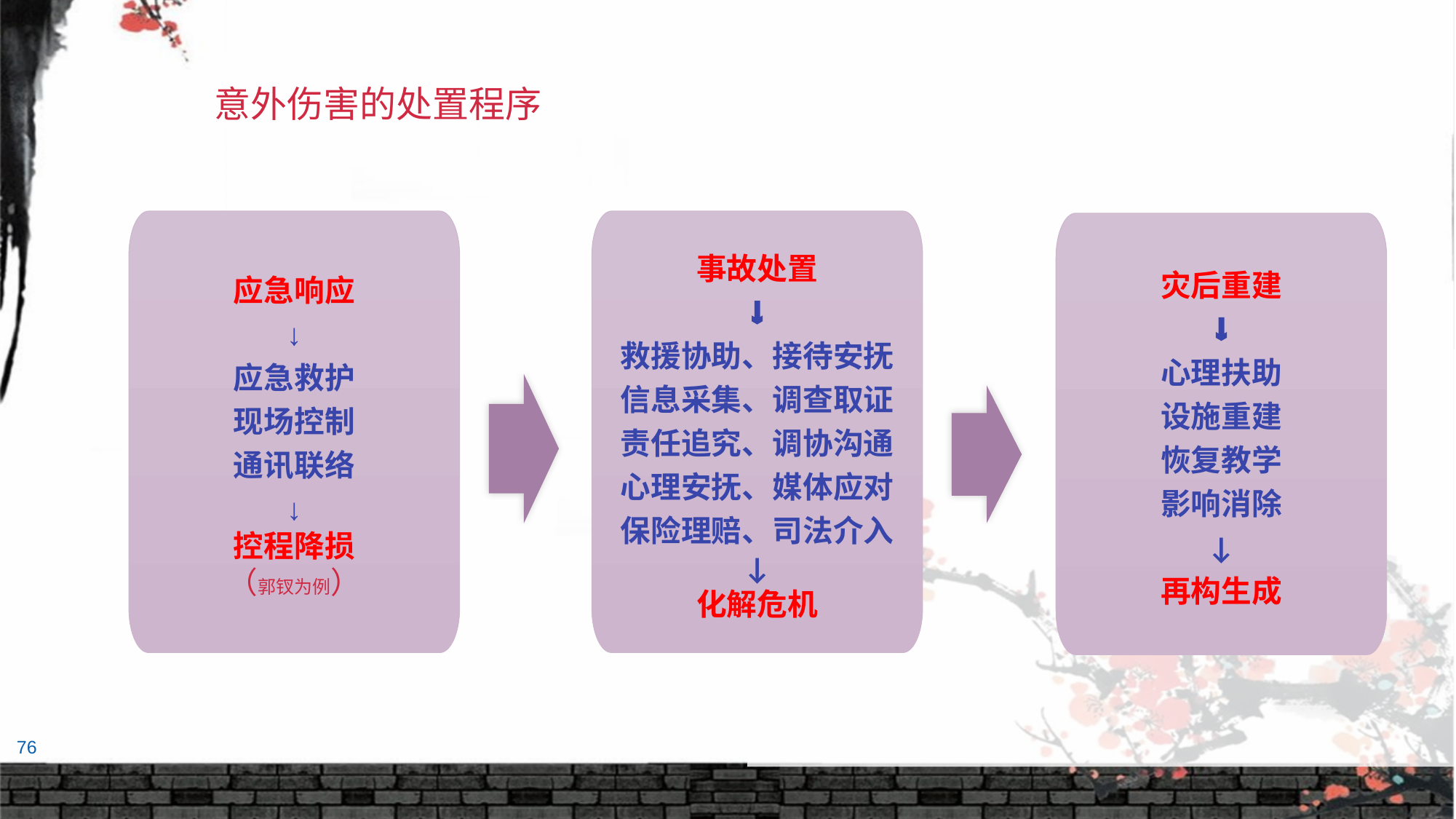

意外伤害的处置程序
应急响应
↓
应急救护
现场控制
通讯联络
↓
控程降损
（郭钗为例）
事故处置
↓
救援协助、接待安抚
信息采集、调查取证
责任追究、调协沟通
心理安抚、媒体应对
保险理赔、司法介入
↓
化解危机
灾后重建
↓
心理扶助
设施重建
恢复教学
影响消除
↓
再构生成

76